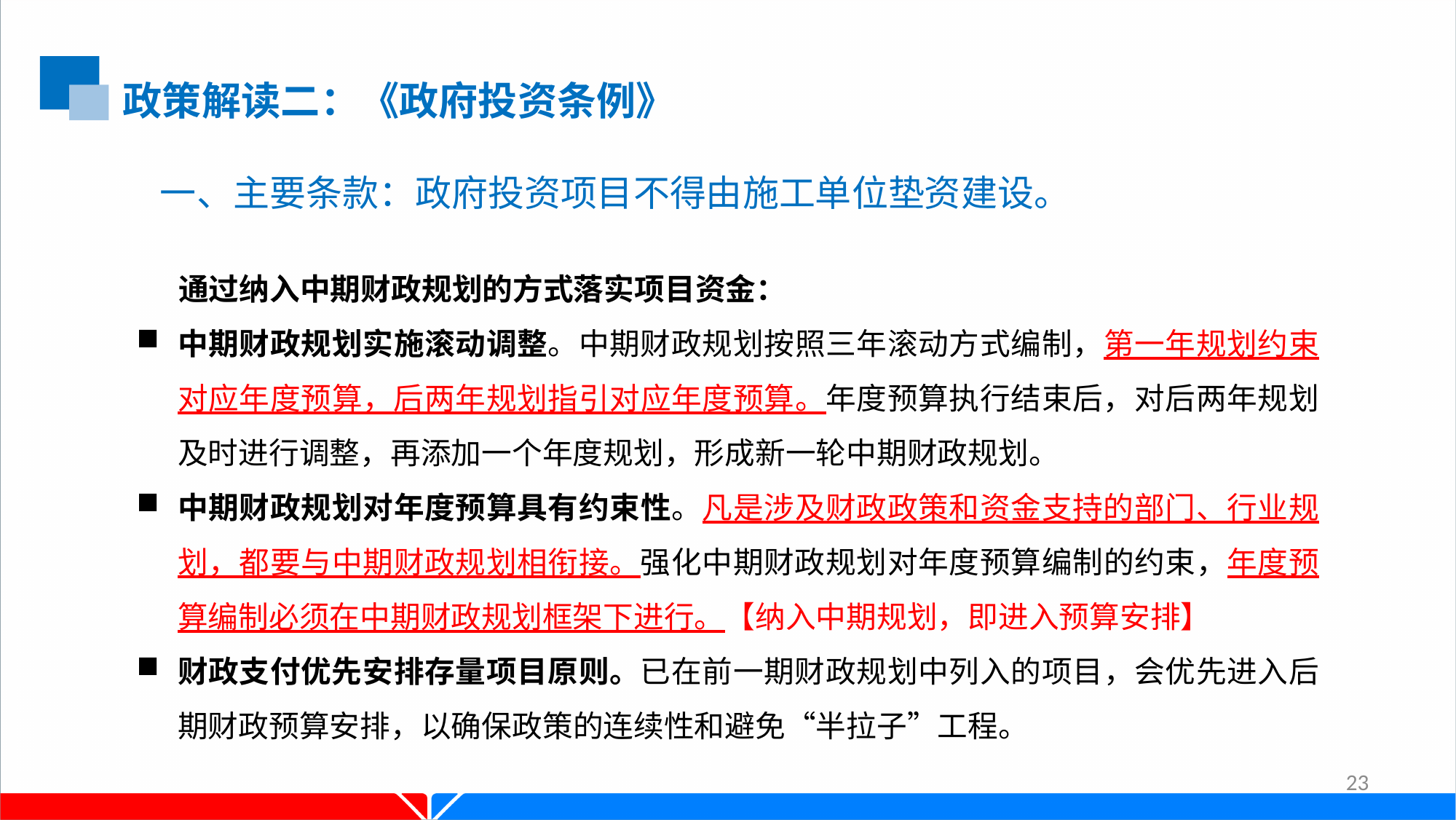

政策解读二：《政府投资条例》

一、主要条款：政府投资项目不得由施工单位垫资建设。
     通过纳入中期财政规划的方式落实项目资金：
中期财政规划实施滚动调整。中期财政规划按照三年滚动方式编制，第一年规划约束对应年度预算，后两年规划指引对应年度预算。年度预算执行结束后，对后两年规划及时进行调整，再添加一个年度规划，形成新一轮中期财政规划。
中期财政规划对年度预算具有约束性。凡是涉及财政政策和资金支持的部门、行业规划，都要与中期财政规划相衔接。强化中期财政规划对年度预算编制的约束，年度预算编制必须在中期财政规划框架下进行。【纳入中期规划，即进入预算安排】
财政支付优先安排存量项目原则。已在前一期财政规划中列入的项目，会优先进入后期财政预算安排，以确保政策的连续性和避免“半拉子”工程。
23